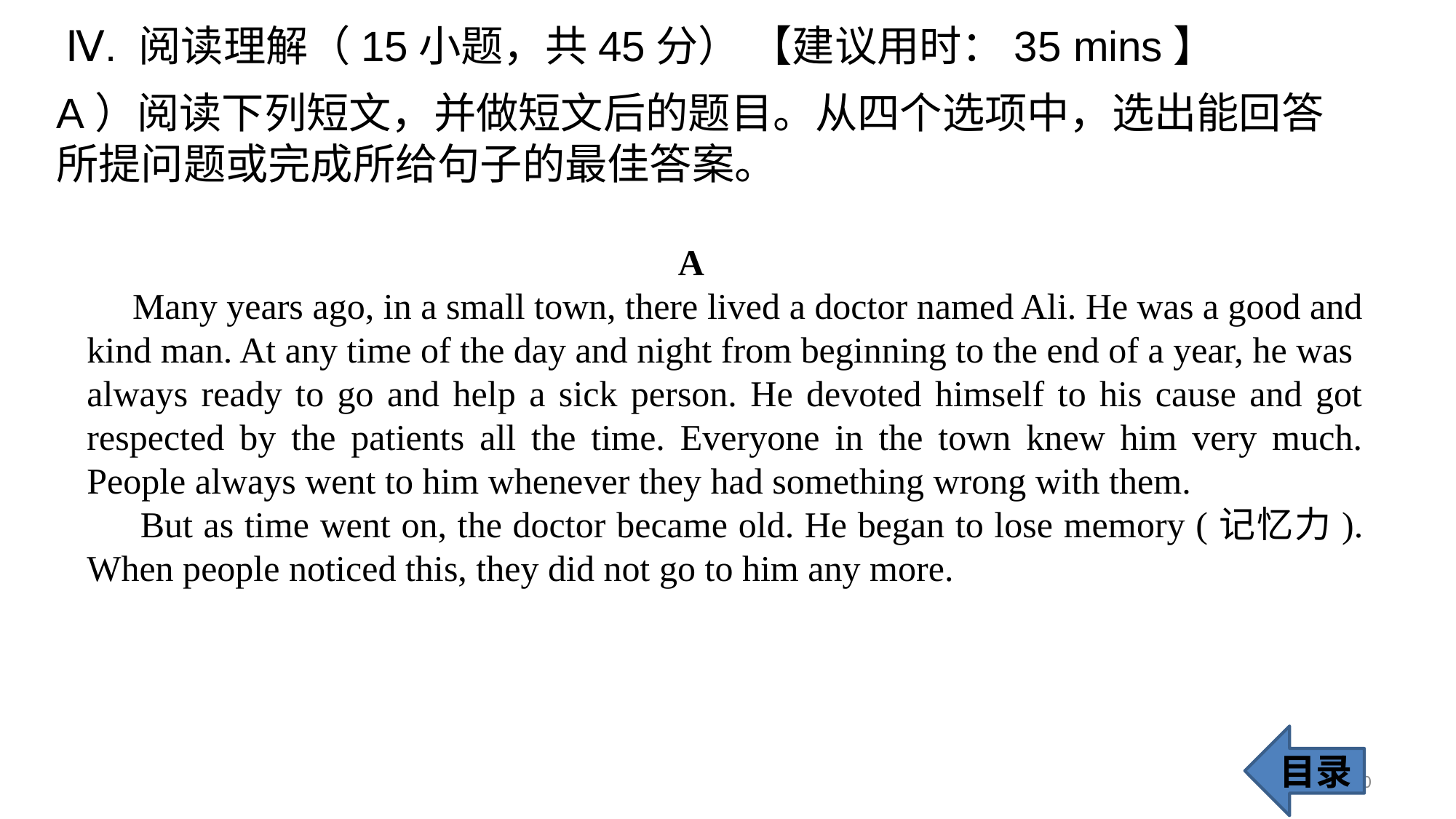

Ⅳ. 阅读理解（15小题，共45分） 【建议用时：35 mins】
A）阅读下列短文，并做短文后的题目。从四个选项中，选出能回答所提问题或完成所给句子的最佳答案。
                                                                 A
     Many years ago, in a small town, there lived a doctor named Ali. He was a good and
kind man. At any time of the day and night from beginning to the end of a year, he was
always ready to go and help a sick person. He devoted himself to his cause and got respected by the patients all the time. Everyone in the town knew him very much. People always went to him whenever they had something wrong with them.
     But as time went on, the doctor became old. He began to lose memory (记忆力). When people noticed this, they did not go to him any more.
目录
30